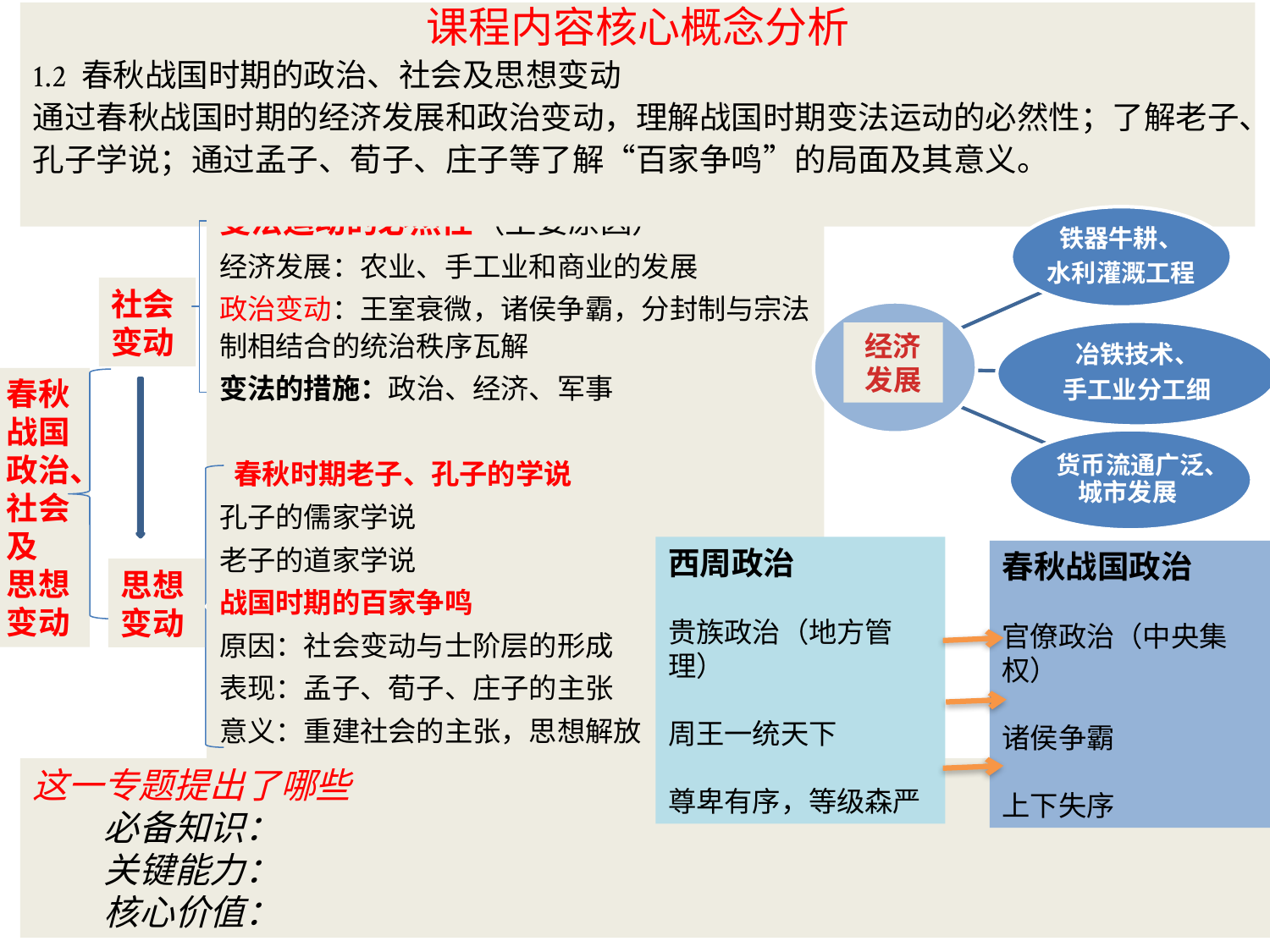

课程内容核心概念分析
1.2 春秋战国时期的政治、社会及思想变动
通过春秋战国时期的经济发展和政治变动，理解战国时期变法运动的必然性；了解老子、孔子学说；通过孟子、荀子、庄子等了解“百家争鸣”的局面及其意义。
变法运动的必然性（主要原因）
经济发展：农业、手工业和商业的发展
政治变动：王室衰微，诸侯争霸，分封制与宗法制相结合的统治秩序瓦解
变法的措施：政治、经济、军事

 春秋时期老子、孔子的学说
孔子的儒家学说
老子的道家学说
战国时期的百家争鸣
原因：社会变动与士阶层的形成
表现：孟子、荀子、庄子的主张
意义：重建社会的主张，思想解放

铁器牛耕、
水利灌溉工程
冶铁技术、
手工业分工细
货币流通广泛、城市发展

社会变动
经济发展
春秋战国政治、社会及
思想变动

西周政治

贵族政治（地方管理）

周王一统天下

尊卑有序，等级森严
春秋战国政治

官僚政治（中央集权）

诸侯争霸

上下失序
思想变动
这一专题提出了哪些
        必备知识：
        关键能力：
        核心价值：